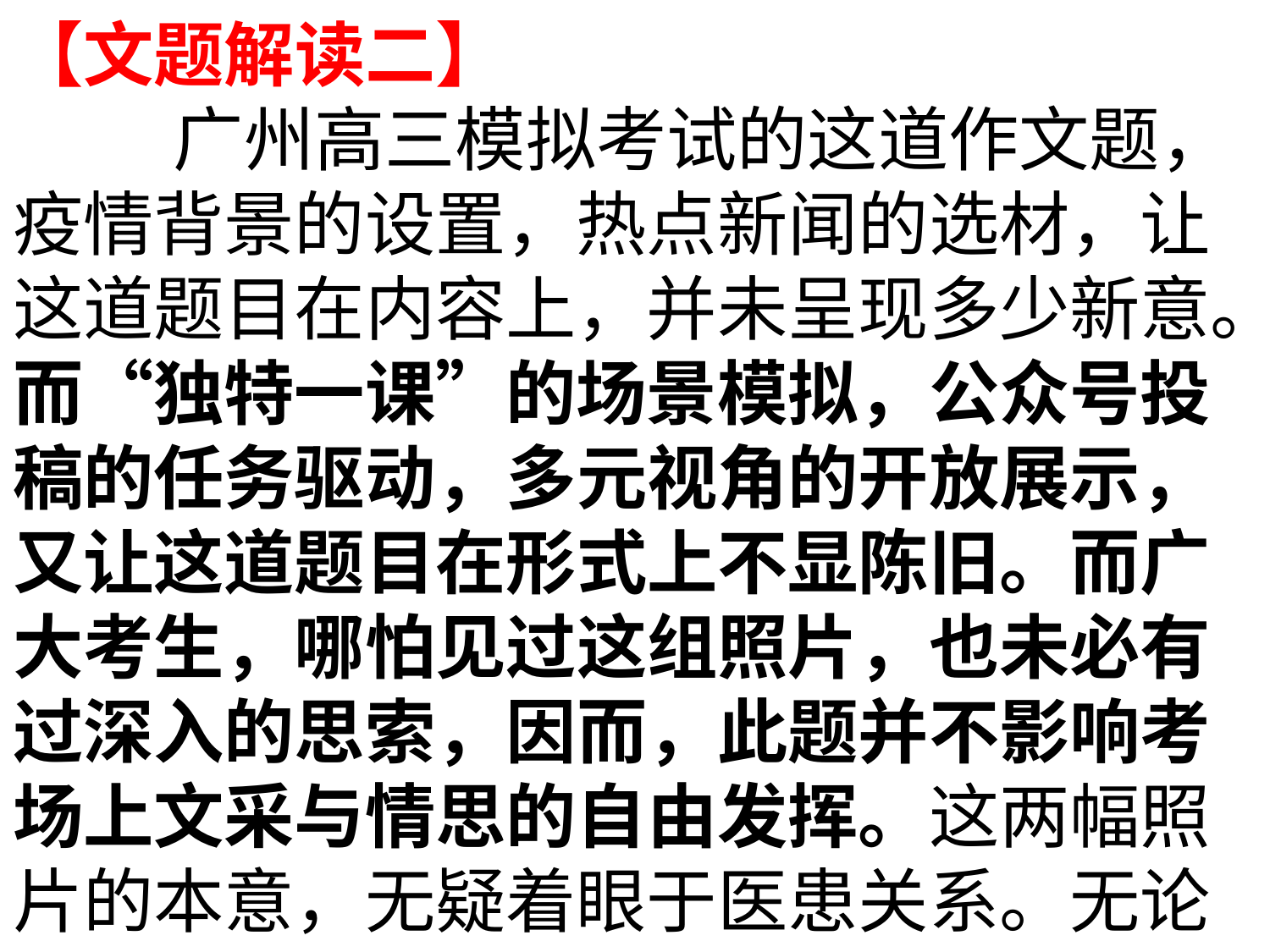

# 【文题解读二】 广州高三模拟考试的这道作文题，疫情背景的设置，热点新闻的选材，让这道题目在内容上，并未呈现多少新意。而“独特一课”的场景模拟，公众号投稿的任务驱动，多元视角的开放展示，又让这道题目在形式上不显陈旧。而广大考生，哪怕见过这组照片，也未必有过深入的思索，因而，此题并不影响考场上文采与情思的自由发挥。这两幅照片的本意，无疑着眼于医患关系。无论